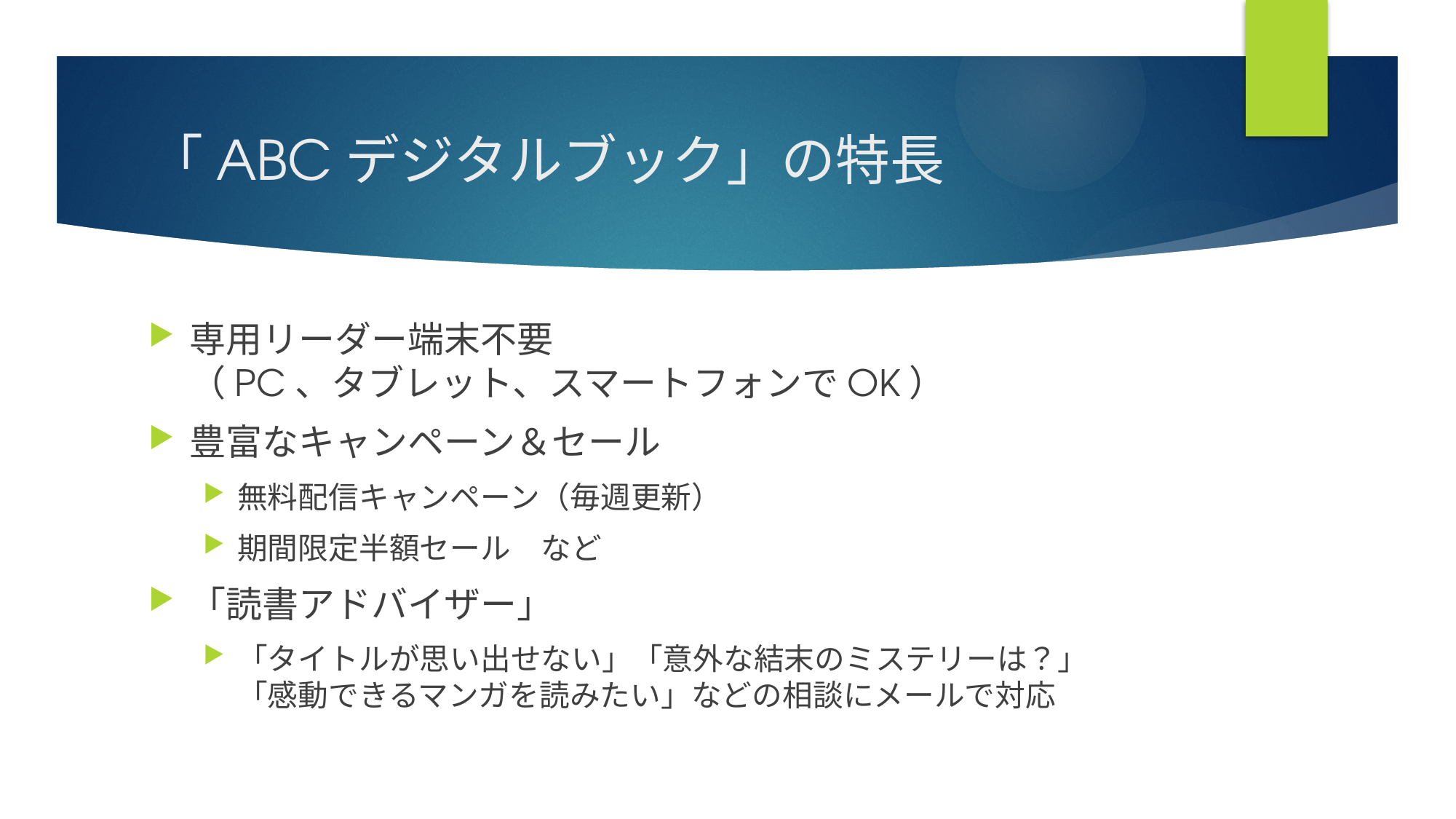

# 「ABCデジタルブック」の特長
専用リーダー端末不要
（PC、タブレット、スマートフォンでOK）
豊富なキャンペーン＆セール
無料配信キャンペーン（毎週更新）
期間限定半額セール　など
「読書アドバイザー」
「タイトルが思い出せない」「意外な結末のミステリーは？」
「感動できるマンガを読みたい」などの相談にメールで対応